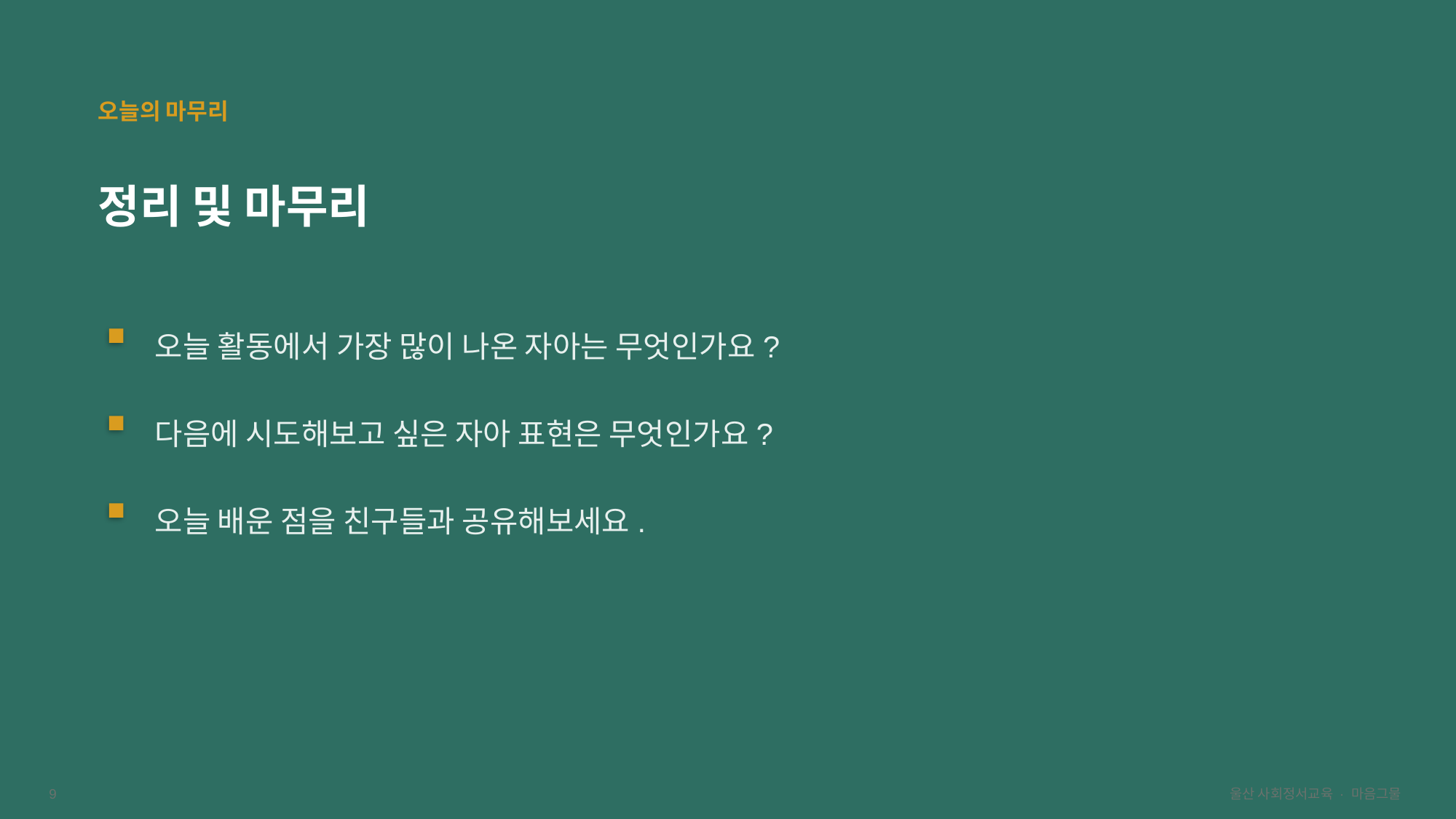

오늘의 마무리
정리 및 마무리
오늘 활동에서 가장 많이 나온 자아는 무엇인가요?

다음에 시도해보고 싶은 자아 표현은 무엇인가요?

오늘 배운 점을 친구들과 공유해보세요.

9
울산 사회정서교육 · 마음그물